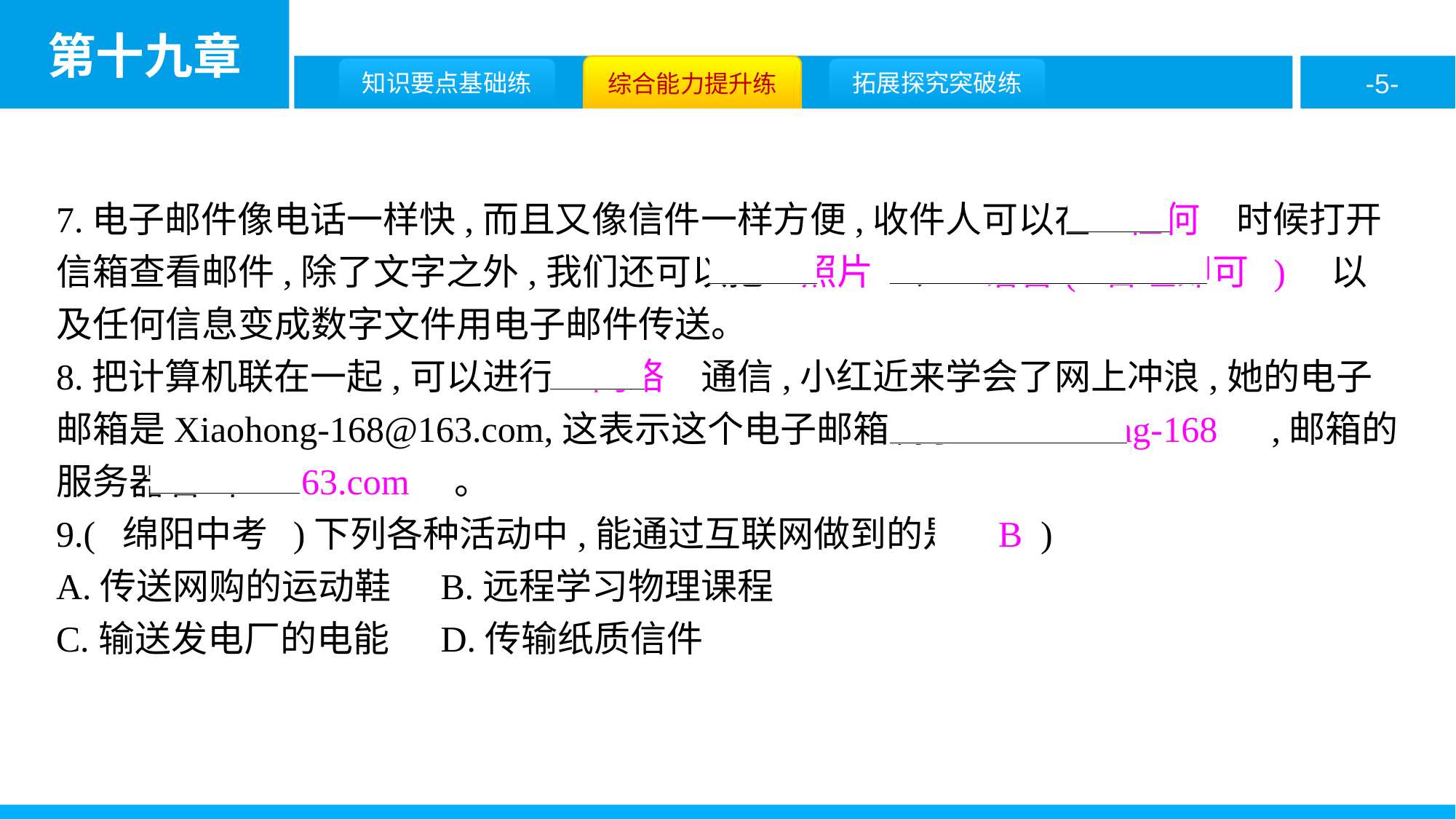

7.电子邮件像电话一样快,而且又像信件一样方便,收件人可以在　任何　时候打开信箱查看邮件,除了文字之外,我们还可以把　照片　、　语音(  合理即可  )　以及任何信息变成数字文件用电子邮件传送。
8.把计算机联在一起,可以进行　网络　通信,小红近来学会了网上冲浪,她的电子邮箱是Xiaohong-168@163.com,这表示这个电子邮箱属于　Xiaohong-168　,邮箱的服务器名叫　163.com　。
9.(  绵阳中考  )下列各种活动中,能通过互联网做到的是(  B  )
A.传送网购的运动鞋	B.远程学习物理课程
C.输送发电厂的电能	D.传输纸质信件